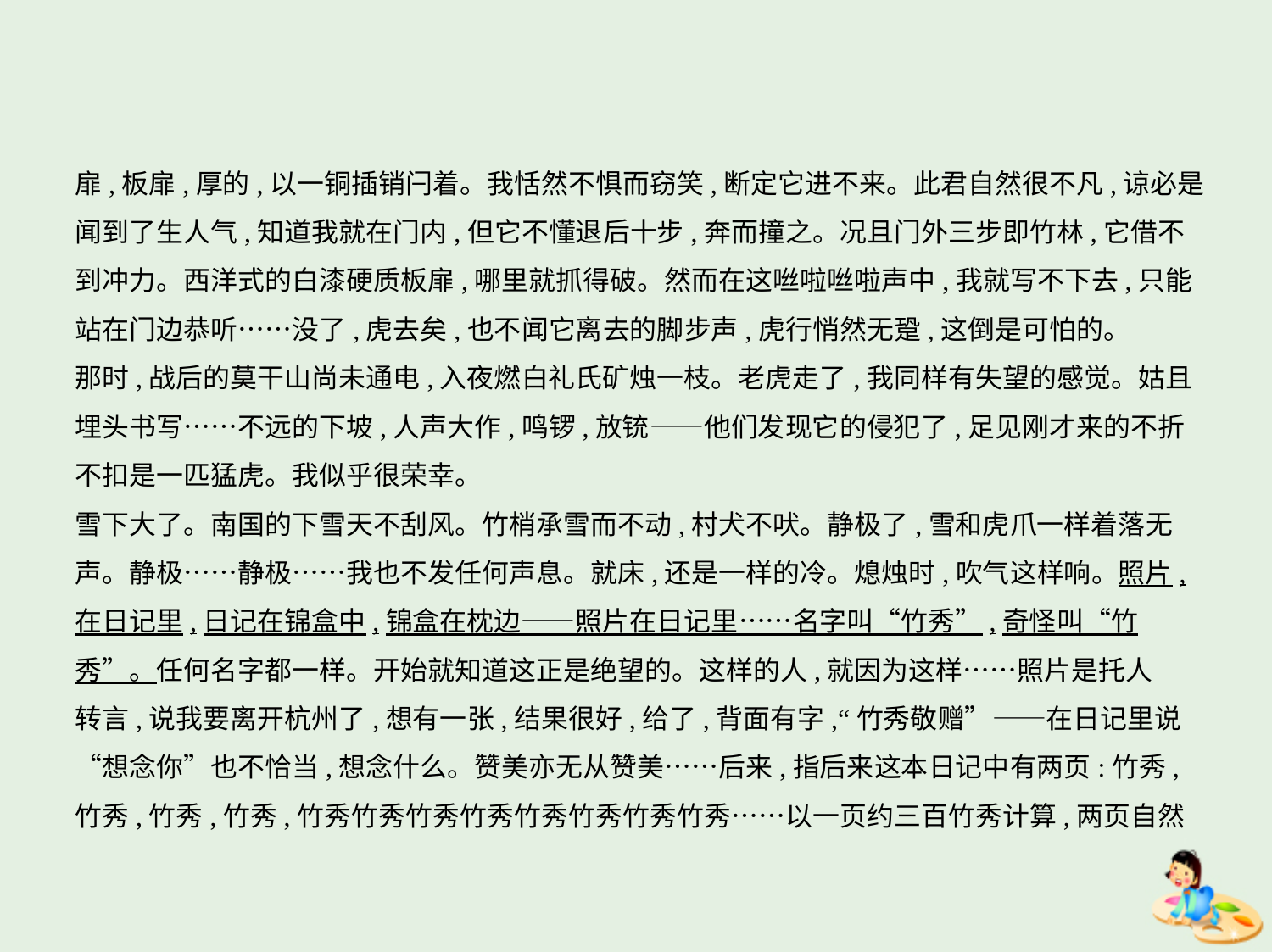

扉,板扉,厚的,以一铜插销闩着。我恬然不惧而窃笑,断定它进不来。此君自然很不凡,谅必是
闻到了生人气,知道我就在门内,但它不懂退后十步,奔而撞之。况且门外三步即竹林,它借不
到冲力。西洋式的白漆硬质板扉,哪里就抓得破。然而在这咝啦咝啦声中,我就写不下去,只能
站在门边恭听……没了,虎去矣,也不闻它离去的脚步声,虎行悄然无跫,这倒是可怕的。
那时,战后的莫干山尚未通电,入夜燃白礼氏矿烛一枝。老虎走了,我同样有失望的感觉。姑且
埋头书写……不远的下坡,人声大作,鸣锣,放铳——他们发现它的侵犯了,足见刚才来的不折
不扣是一匹猛虎。我似乎很荣幸。
雪下大了。南国的下雪天不刮风。竹梢承雪而不动,村犬不吠。静极了,雪和虎爪一样着落无
声。静极……静极……我也不发任何声息。就床,还是一样的冷。熄烛时,吹气这样响。照片,
在日记里,日记在锦盒中,锦盒在枕边——照片在日记里……名字叫“竹秀”,奇怪叫“竹
秀”。任何名字都一样。开始就知道这正是绝望的。这样的人,就因为这样……照片是托人
转言,说我要离开杭州了,想有一张,结果很好,给了,背面有字,“竹秀敬赠”——在日记里说
“想念你”也不恰当,想念什么。赞美亦无从赞美……后来,指后来这本日记中有两页:竹秀,
竹秀,竹秀,竹秀,竹秀竹秀竹秀竹秀竹秀竹秀竹秀竹秀……以一页约三百竹秀计算,两页自然